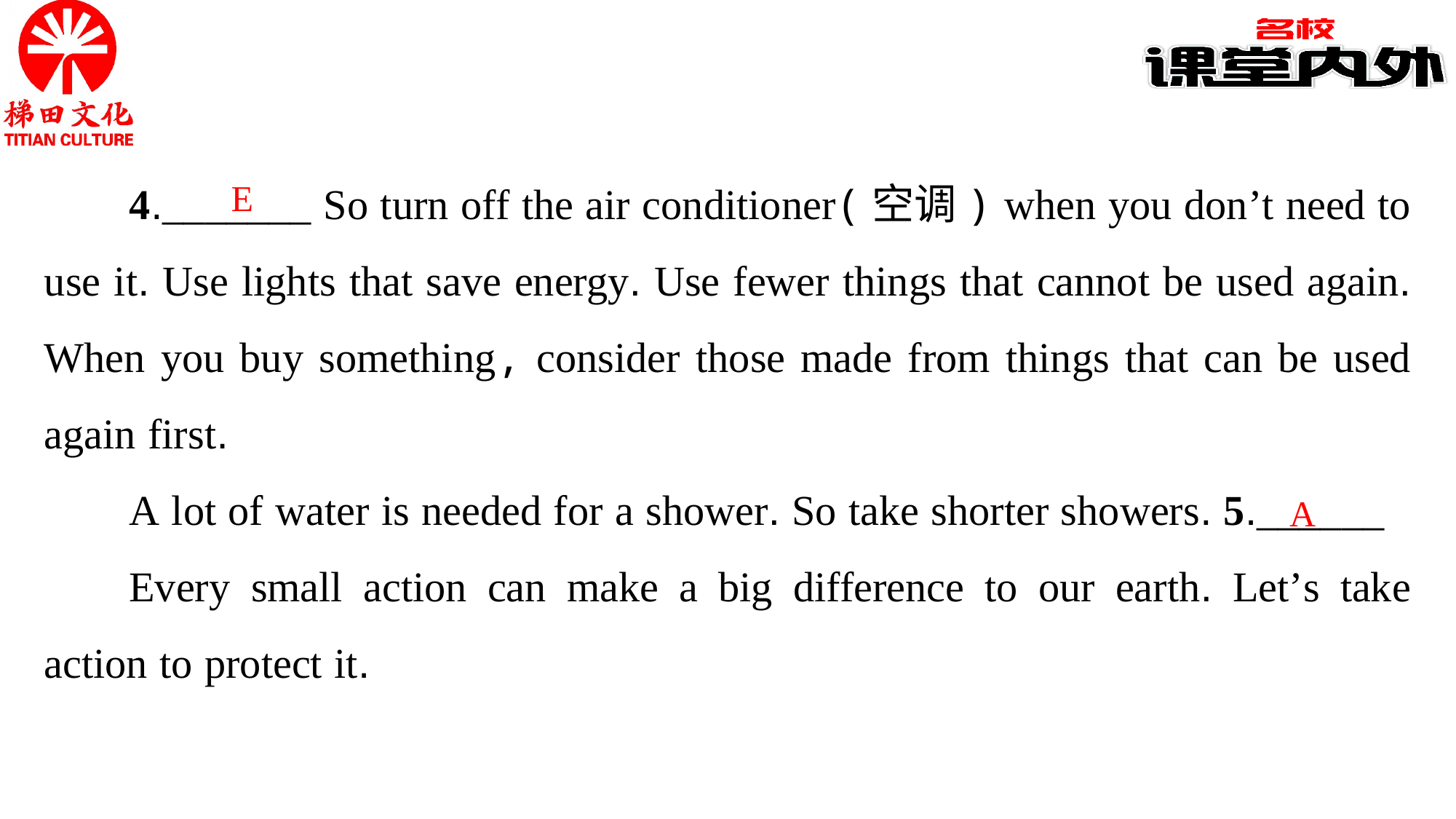

E
4._______ So turn off the air conditioner(空调) when you don’t need to use it. Use lights that save energy. Use fewer things that cannot be used again. When you buy something, consider those made from things that can be used again first.
A lot of water is needed for a shower. So take shorter showers. 5.______
Every small action can make a big difference to our earth. Let’s take action to protect it.
A